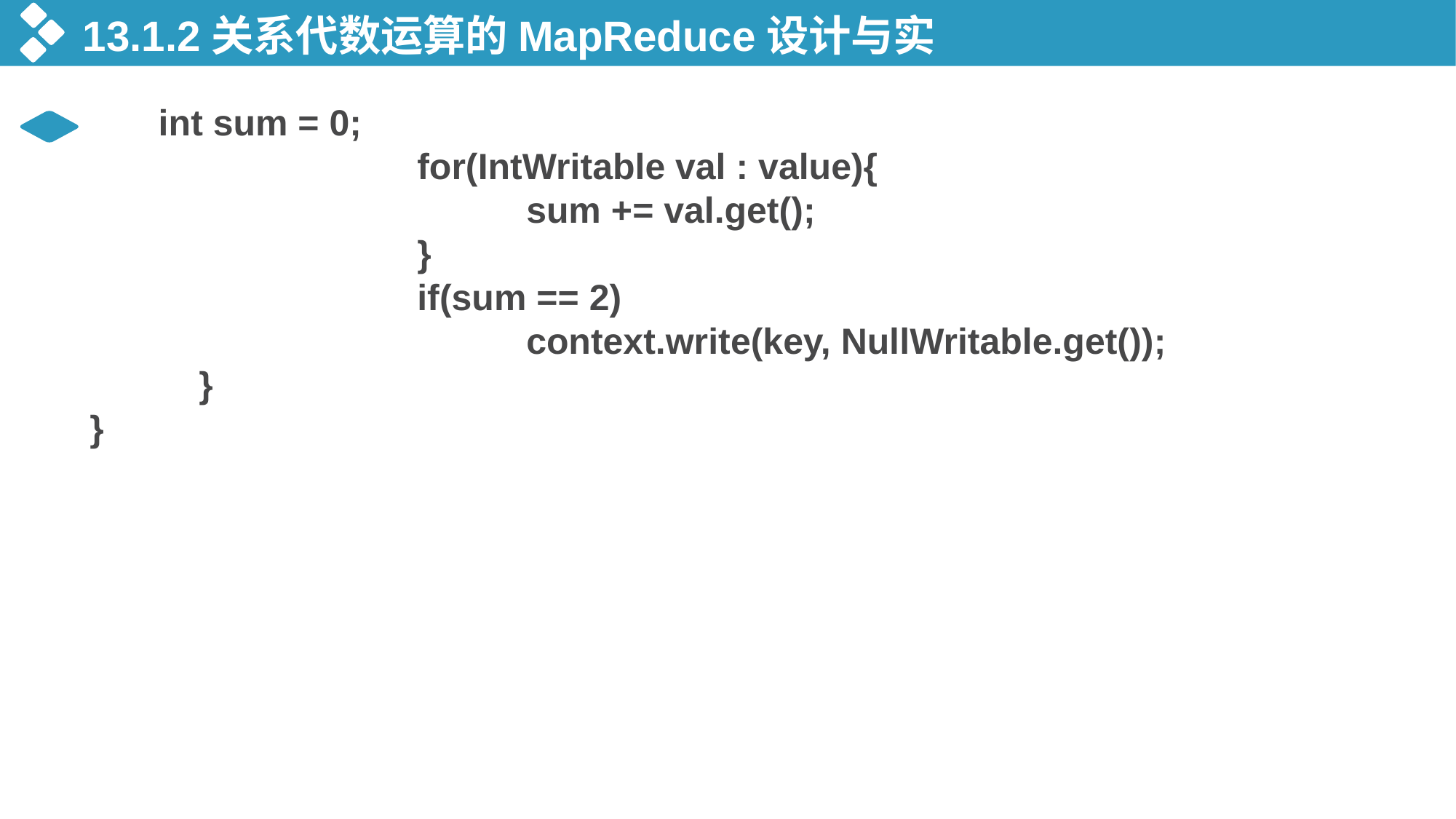

13.1.2关系代数运算的MapReduce设计与实现
        int sum = 0;
			for(IntWritable val : value){
				sum += val.get();
			}
			if(sum == 2)
				context.write(key, NullWritable.get());
	}
}